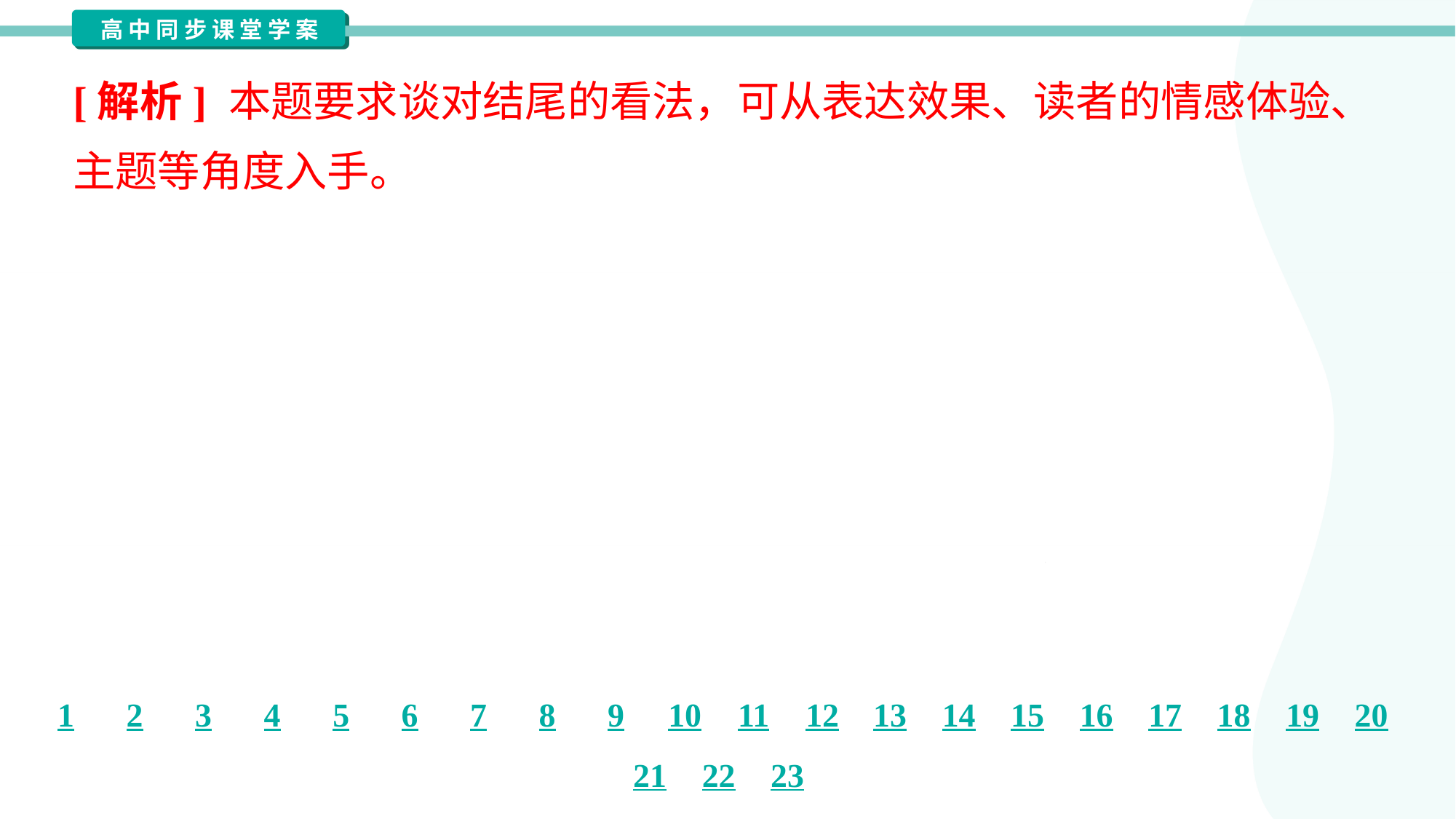

[解析] 本题要求谈对结尾的看法，可从表达效果、读者的情感体验、
主题等角度入手。